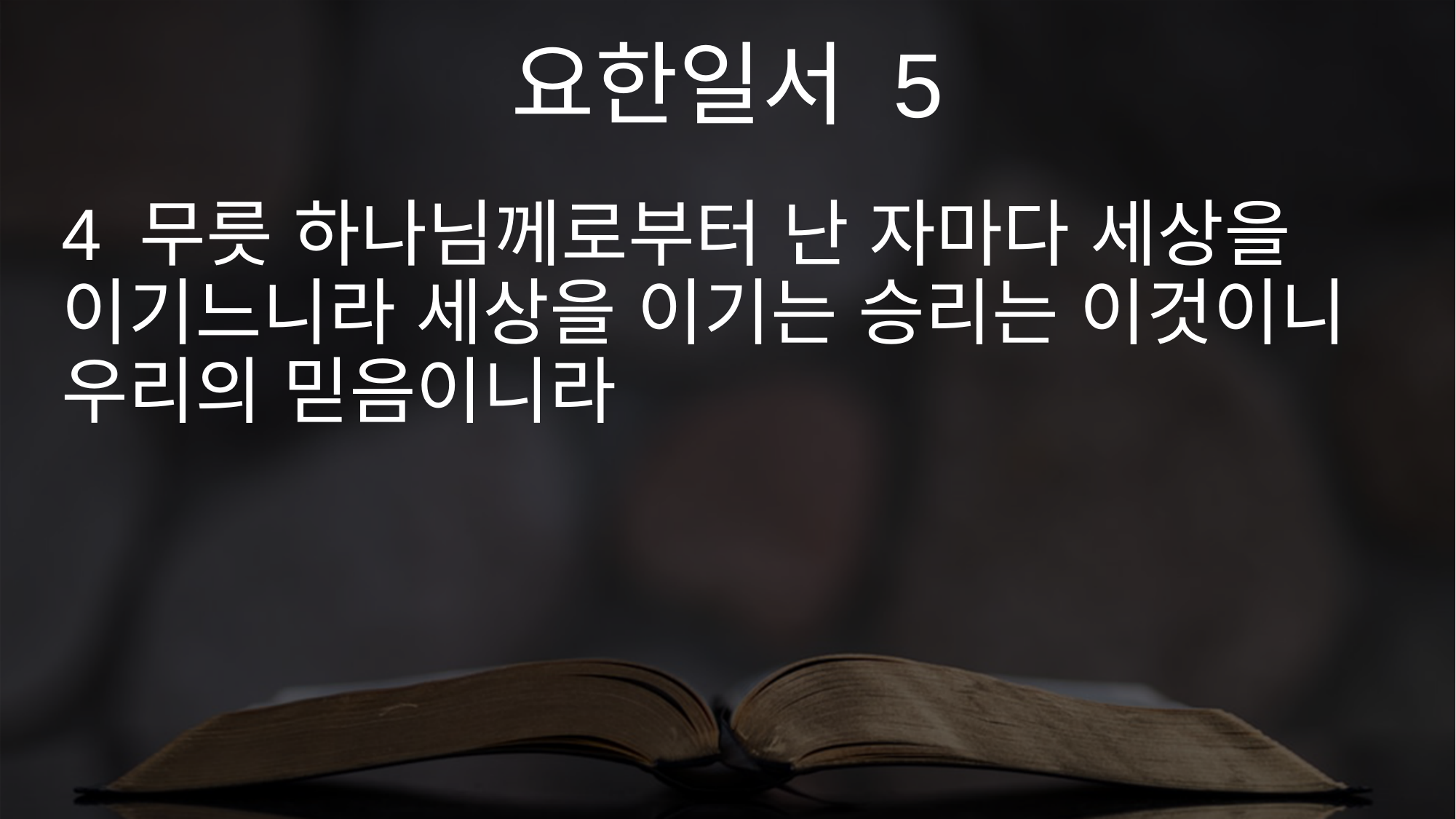

요한일서 5
4 무릇 하나님께로부터 난 자마다 세상을 이기느니라 세상을 이기는 승리는 이것이니 우리의 믿음이니라